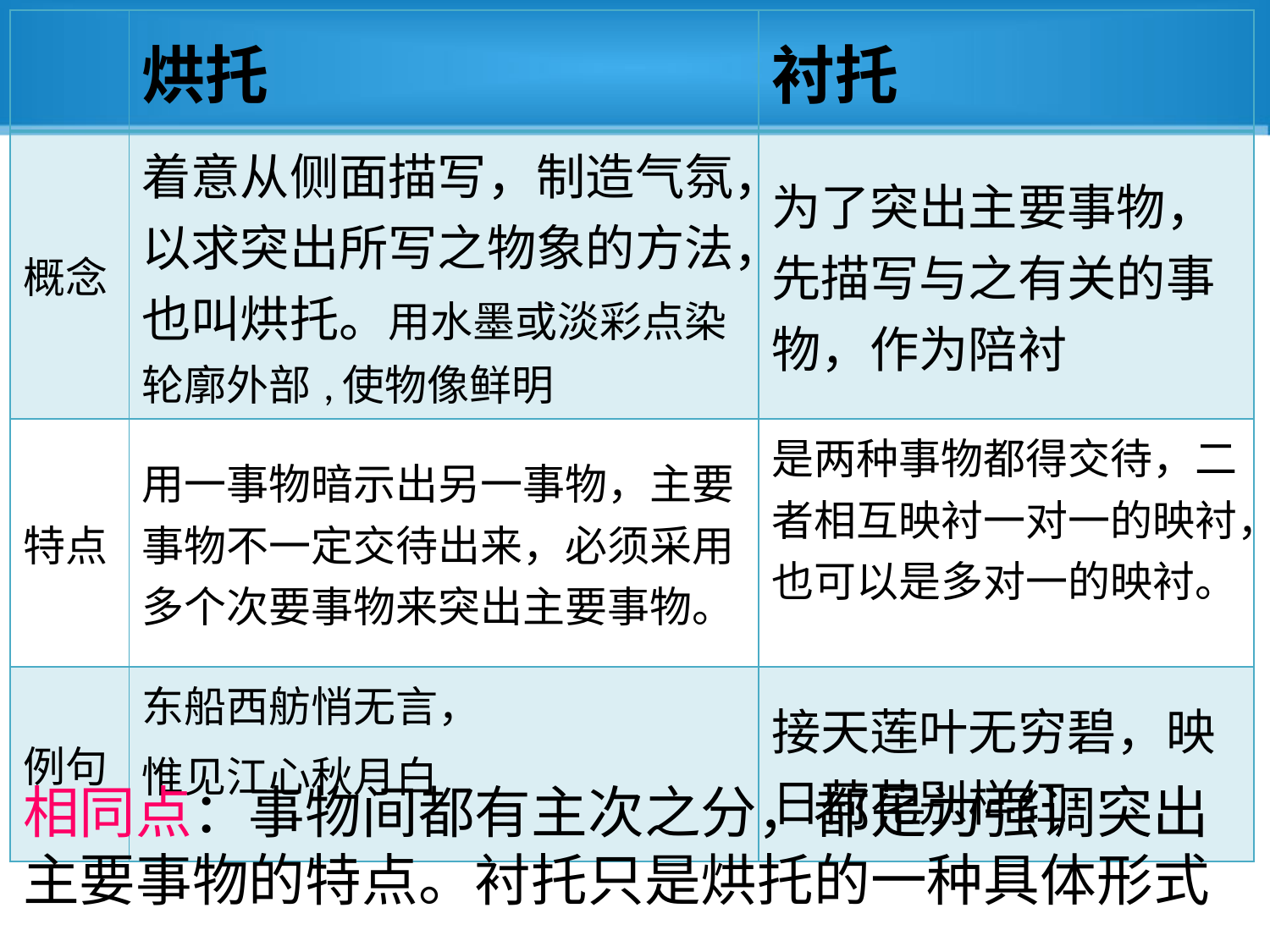

|  | 烘托 | 衬托 |
| --- | --- | --- |
| 概念 | 着意从侧面描写，制造气氛，以求突出所写之物象的方法，也叫烘托。用水墨或淡彩点染轮廓外部,使物像鲜明 | 为了突出主要事物，先描写与之有关的事物，作为陪衬 |
| 特点 | 用一事物暗示出另一事物，主要事物不一定交待出来，必须采用多个次要事物来突出主要事物。 | 是两种事物都得交待，二者相互映衬一对一的映衬，也可以是多对一的映衬。 |
| 例句 | 东船西舫悄无言， 惟见江心秋月白 | 接天莲叶无穷碧，映日荷花别样红 |
相同点：事物间都有主次之分，都是为强调突出主要事物的特点。衬托只是烘托的一种具体形式